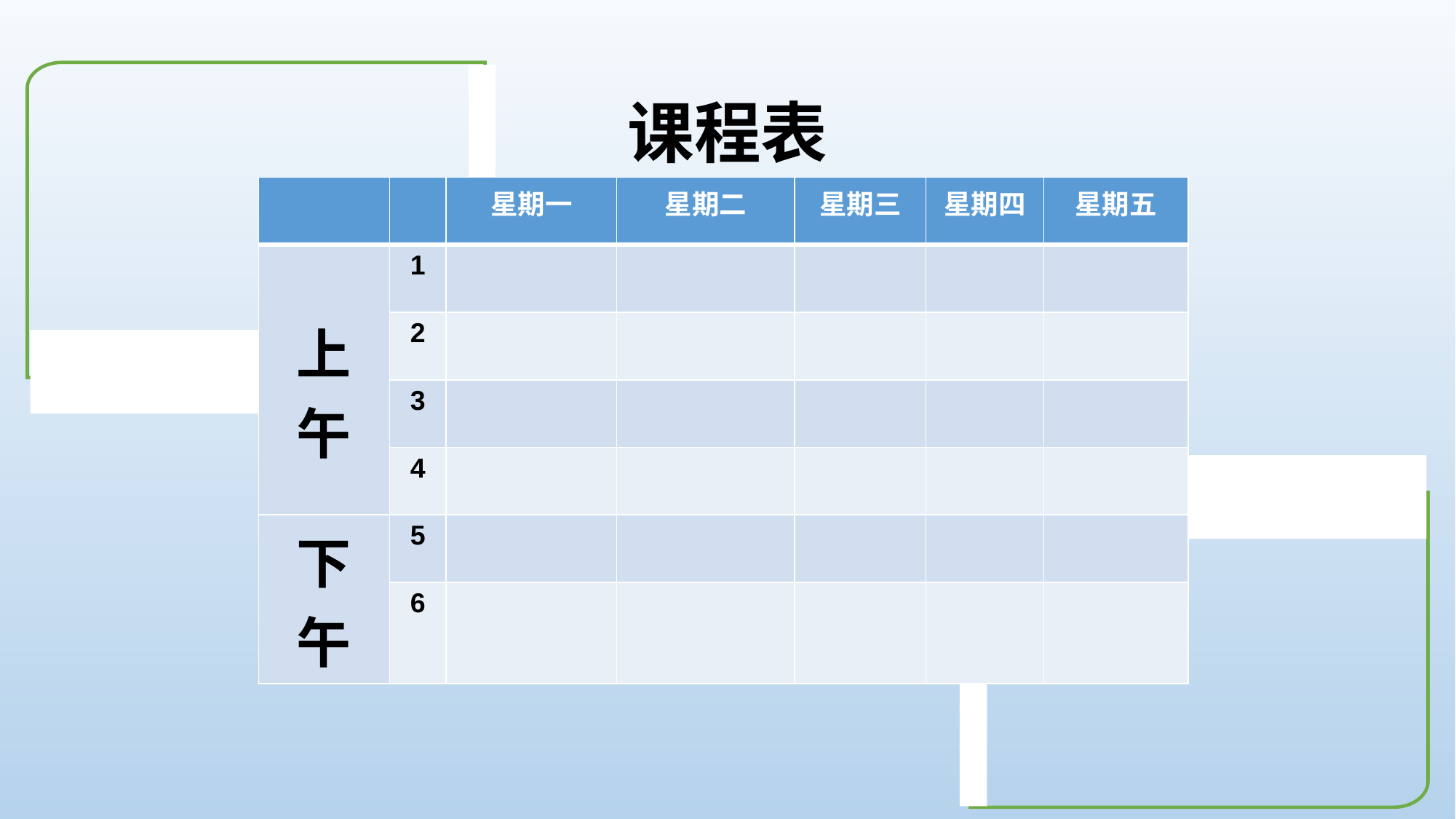

课程表
|  |  | 星期一 | 星期二 | 星期三 | 星期四 | 星期五 |
| --- | --- | --- | --- | --- | --- | --- |
| 上 午 | 1 |  |  |  |  |  |
|  | 2 |  |  |  |  |  |
|  | 3 |  |  |  |  |  |
|  | 4 |  |  |  |  |  |
| 下 午 | 5 |  |  |  |  |  |
|  | 6 |  |  |  |  |  |